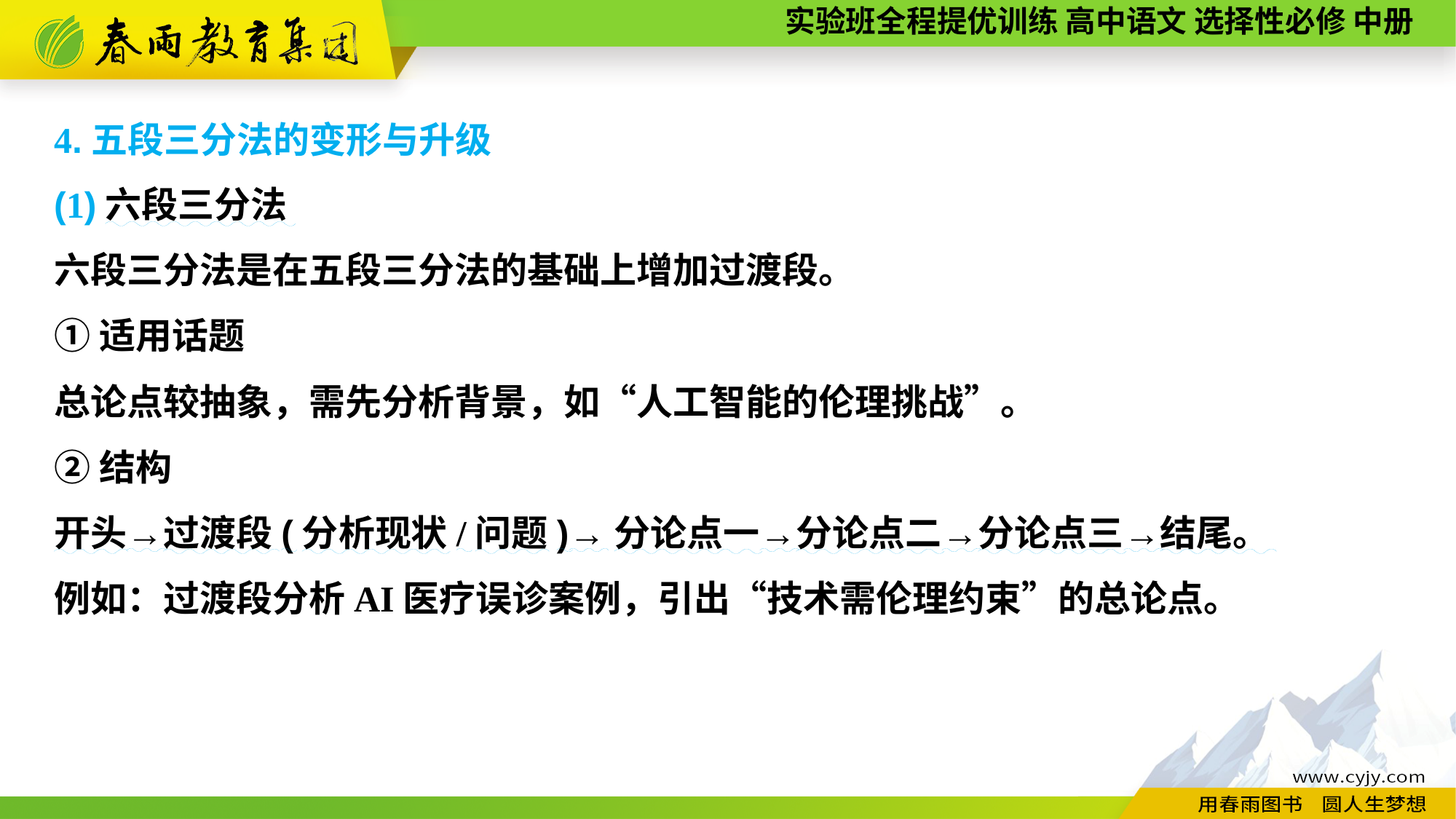

4.五段三分法的变形与升级
(1)六段三分法
六段三分法是在五段三分法的基础上增加过渡段。
①适用话题
总论点较抽象，需先分析背景，如“人工智能的伦理挑战”。
②结构
开头→过渡段(分析现状/问题)→分论点一→分论点二→分论点三→结尾。
例如：过渡段分析AI医疗误诊案例，引出“技术需伦理约束”的总论点。